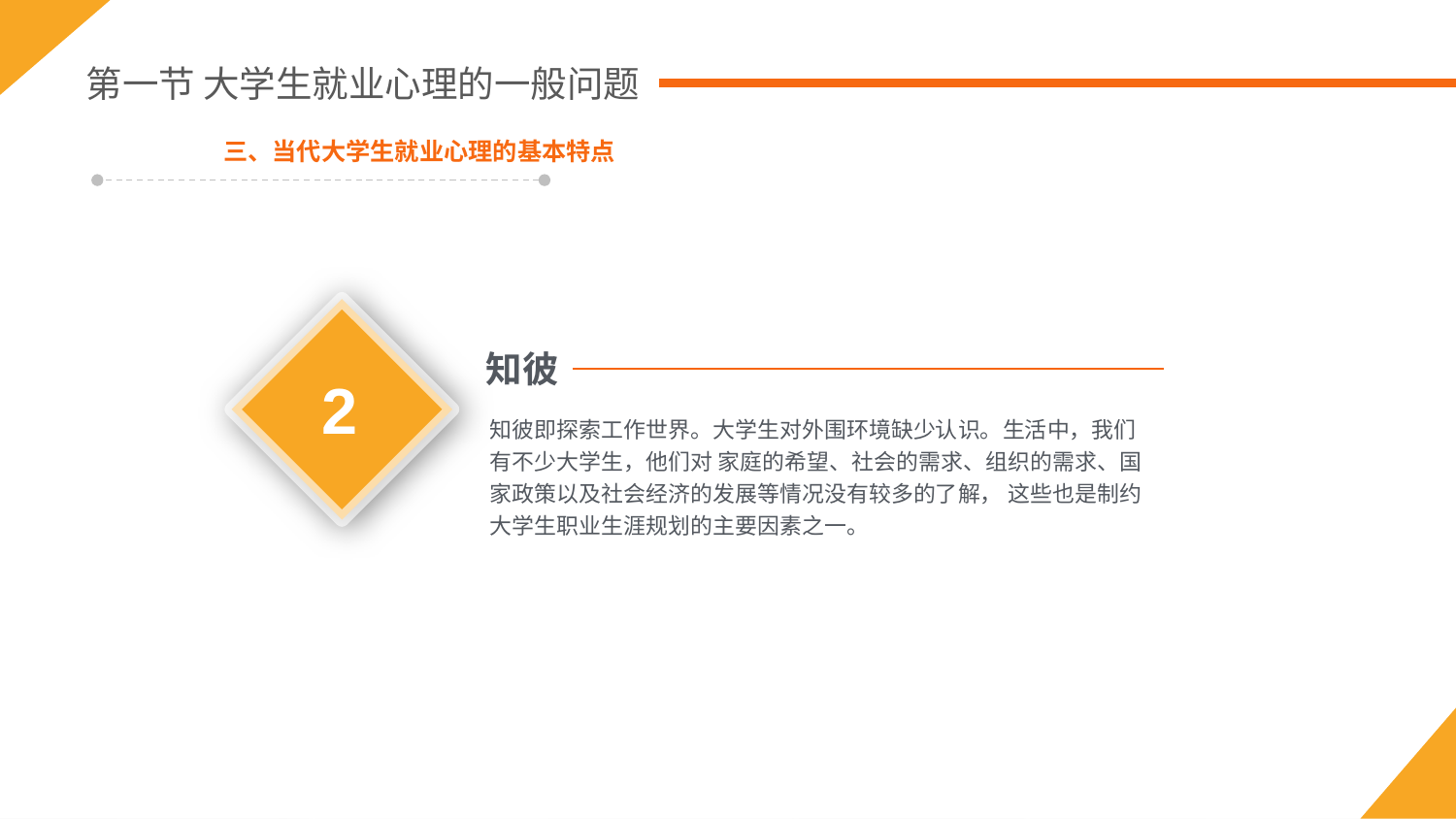

第一节 大学生就业心理的一般问题
三、当代大学生就业心理的基本特点

2
知彼
知彼即探索工作世界。大学生对外围环境缺少认识。生活中，我们有不少大学生，他们对 家庭的希望、社会的需求、组织的需求、国家政策以及社会经济的发展等情况没有较多的了解， 这些也是制约大学生职业生涯规划的主要因素之一。